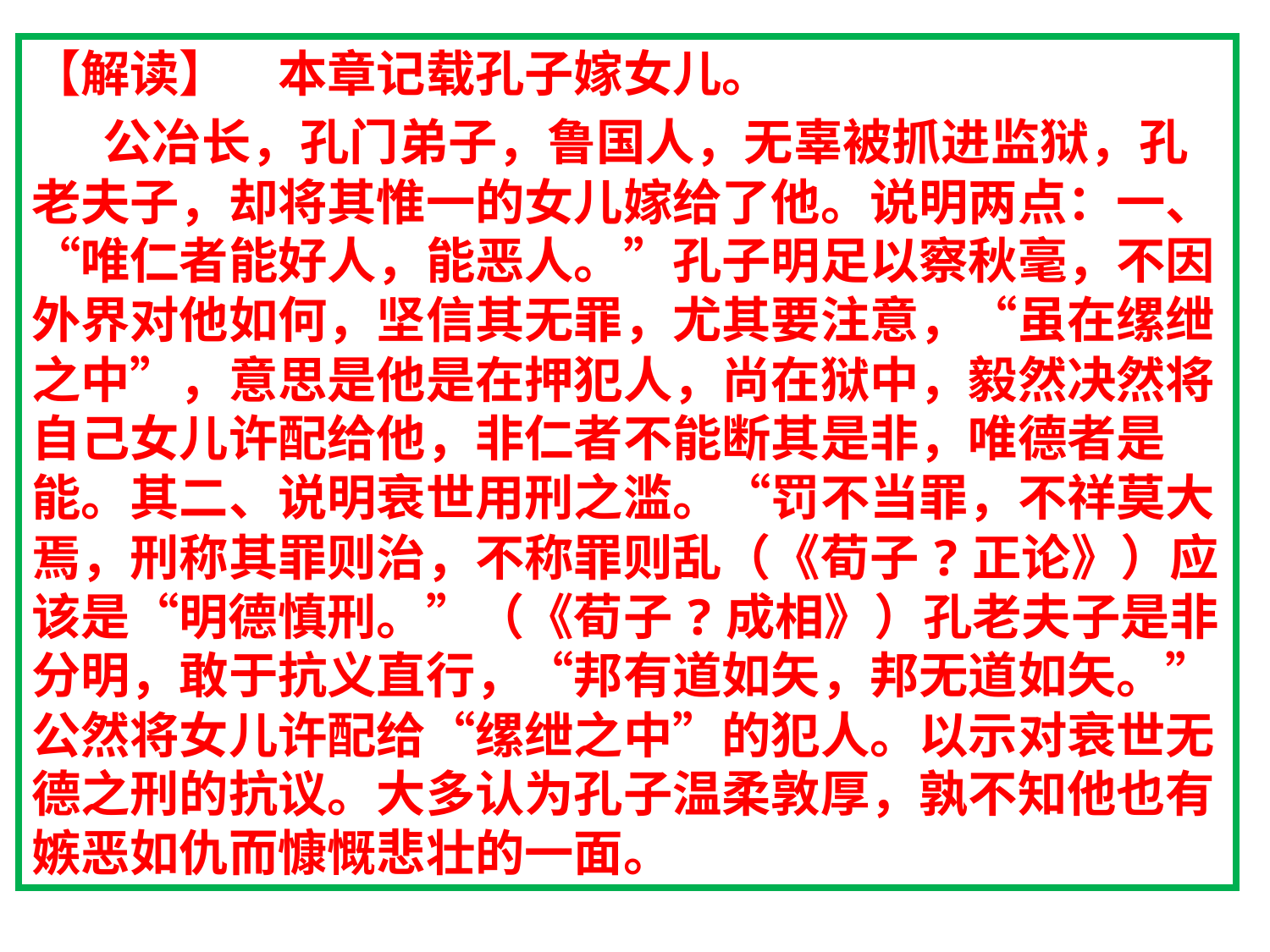

【解读】　本章记载孔子嫁女儿。
　  公冶长，孔门弟子，鲁国人，无辜被抓进监狱，孔老夫子，却将其惟一的女儿嫁给了他。说明两点：一、“唯仁者能好人，能恶人。”孔子明足以察秋毫，不因外界对他如何，坚信其无罪，尤其要注意，“虽在缧绁之中”，意思是他是在押犯人，尚在狱中，毅然决然将自己女儿许配给他，非仁者不能断其是非，唯德者是能。其二、说明衰世用刑之滥。“罚不当罪，不祥莫大焉，刑称其罪则治，不称罪则乱（《荀子?正论》）应该是“明德慎刑。”（《荀子?成相》）孔老夫子是非分明，敢于抗义直行，“邦有道如矢，邦无道如矢。”公然将女儿许配给“缧绁之中”的犯人。以示对衰世无德之刑的抗议。大多认为孔子温柔敦厚，孰不知他也有嫉恶如仇而慷慨悲壮的一面。